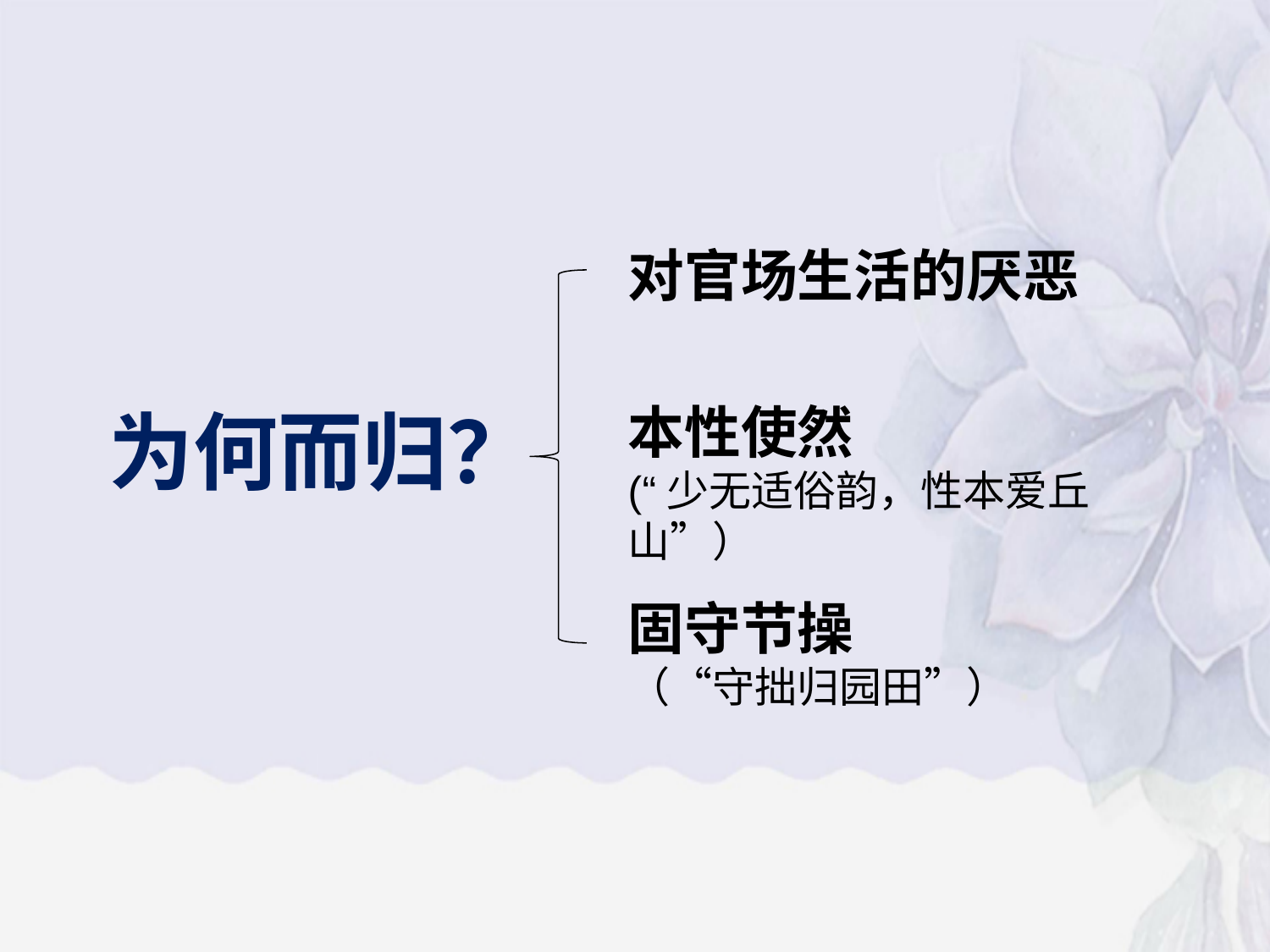

对官场生活的厌恶

本性使然
(“少无适俗韵，性本爱丘山”）
为何而归？
固守节操
（“守拙归园田”）